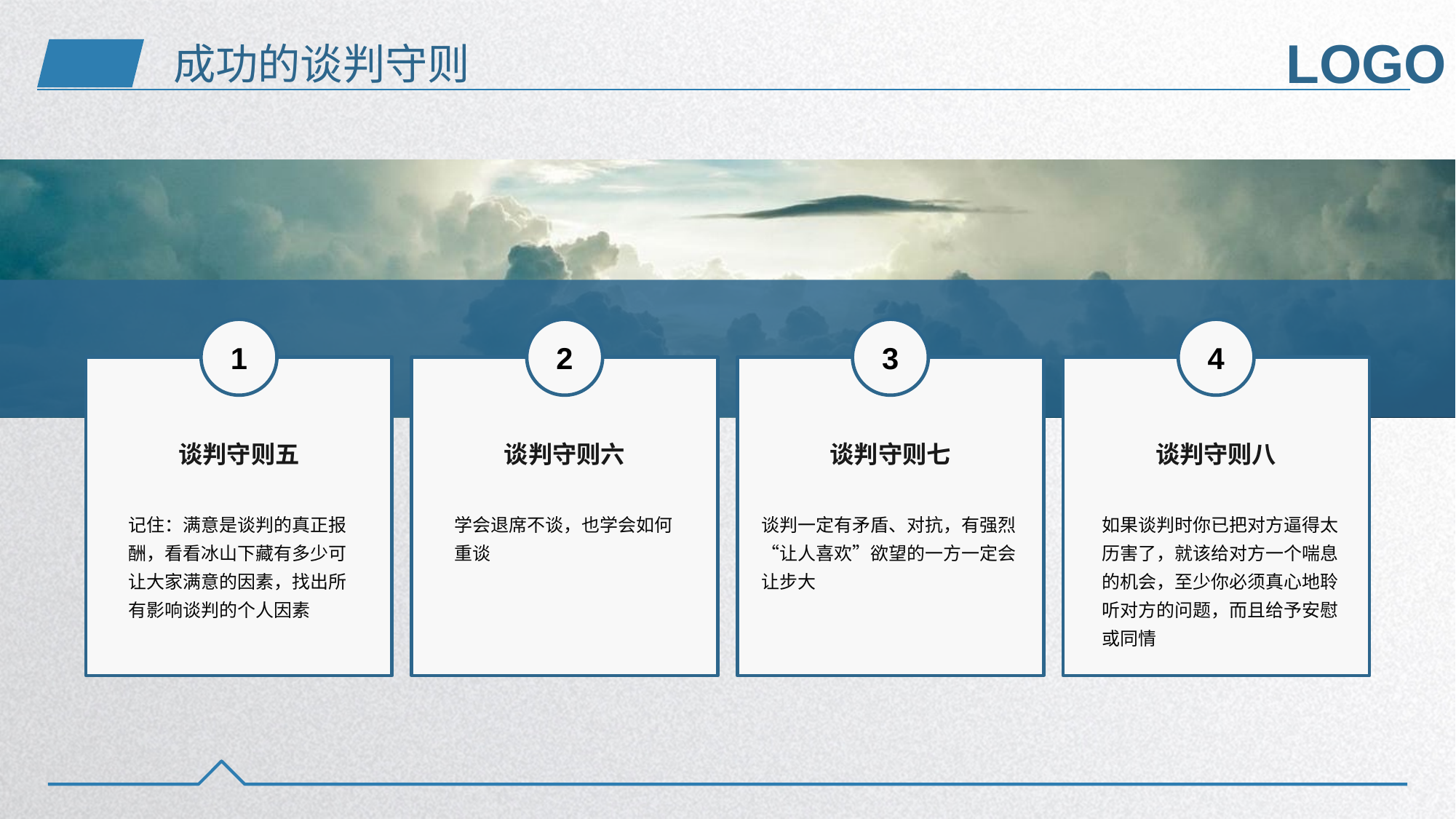

成功的谈判守则

1
2
3
4

谈判守则六
谈判守则七
谈判守则八
谈判守则五
学会退席不谈，也学会如何重谈
谈判一定有矛盾、对抗，有强烈“让人喜欢”欲望的一方一定会让步大
如果谈判时你已把对方逼得太历害了，就该给对方一个喘息的机会，至少你必须真心地聆听对方的问题，而且给予安慰或同情
记住：满意是谈判的真正报酬，看看冰山下藏有多少可让大家满意的因素，找出所有影响谈判的个人因素